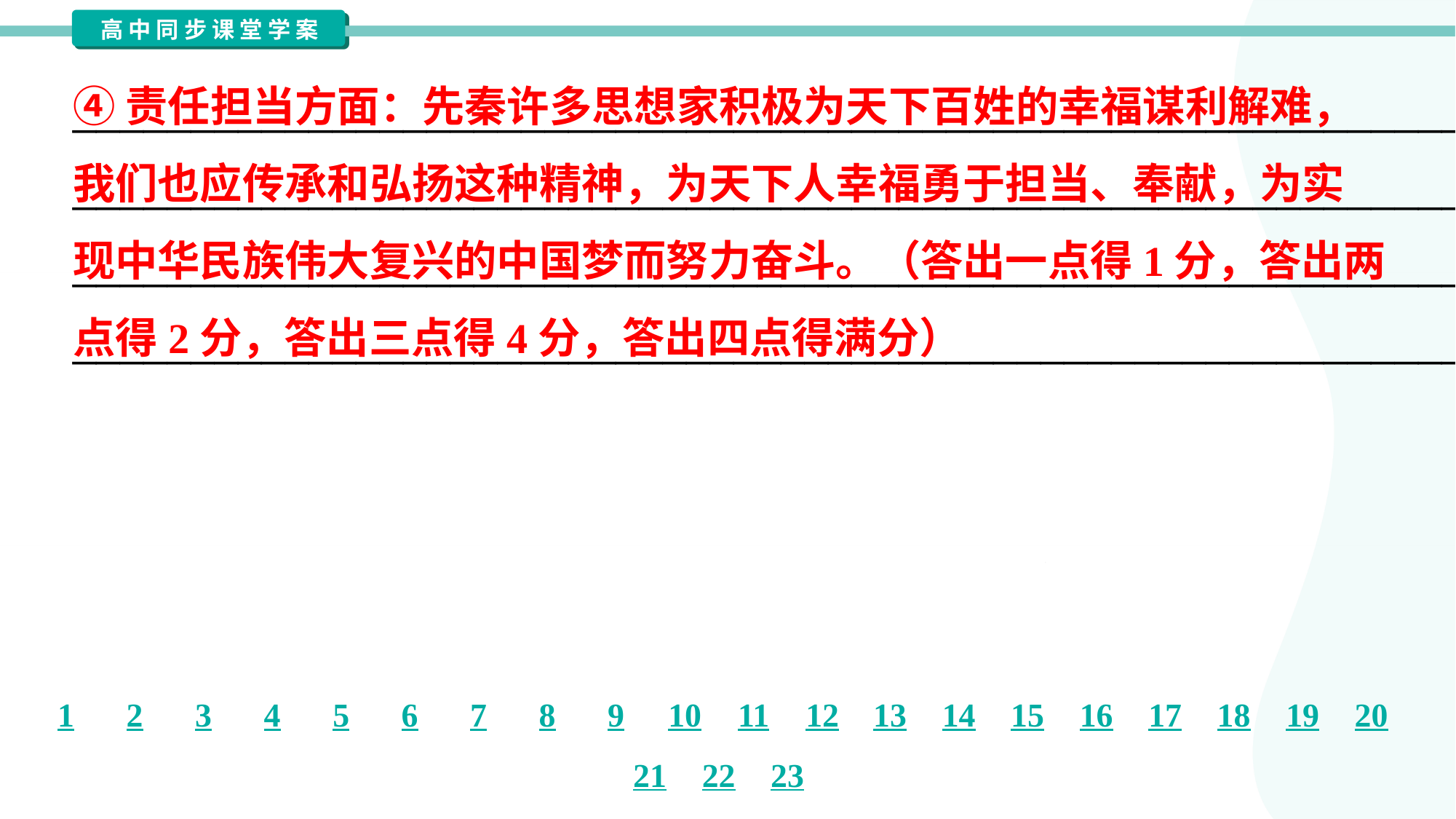

④责任担当方面：先秦许多思想家积极为天下百姓的幸福谋利解难，
我们也应传承和弘扬这种精神，为天下人幸福勇于担当、奉献，为实
现中华民族伟大复兴的中国梦而努力奋斗。（答出一点得1分，答出两
点得2分，答出三点得4分，答出四点得满分）
_____________________________________________________________
_____________________________________________________________
_____________________________________________________________
_____________________________________________________________